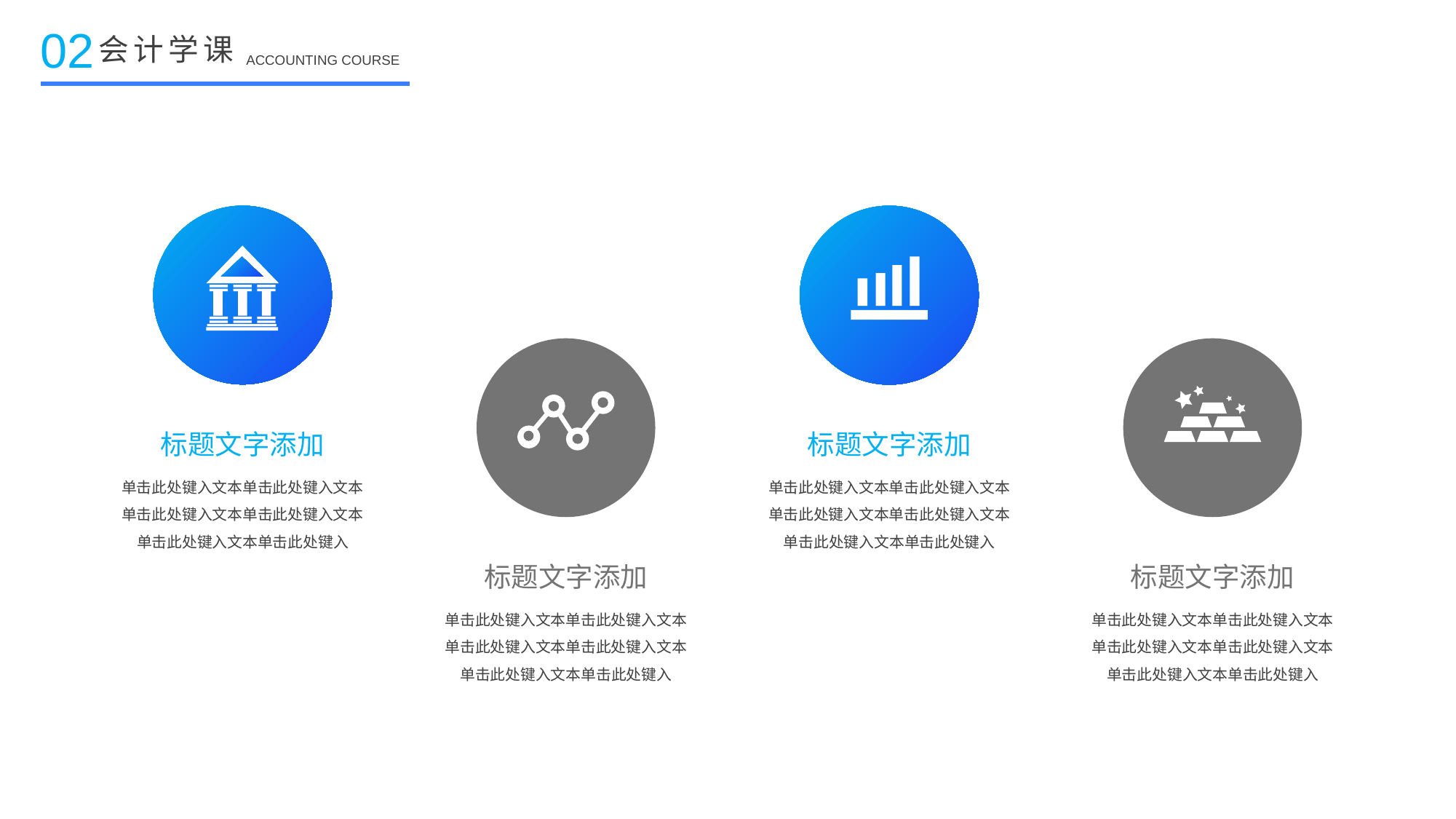

02
会计学课
ACCOUNTING COURSE

标题文字添加
标题文字添加

单击此处键入文本单击此处键入文本单击此处键入文本单击此处键入文本单击此处键入文本单击此处键入
单击此处键入文本单击此处键入文本单击此处键入文本单击此处键入文本单击此处键入文本单击此处键入
标题文字添加
标题文字添加
单击此处键入文本单击此处键入文本单击此处键入文本单击此处键入文本单击此处键入文本单击此处键入
单击此处键入文本单击此处键入文本单击此处键入文本单击此处键入文本单击此处键入文本单击此处键入